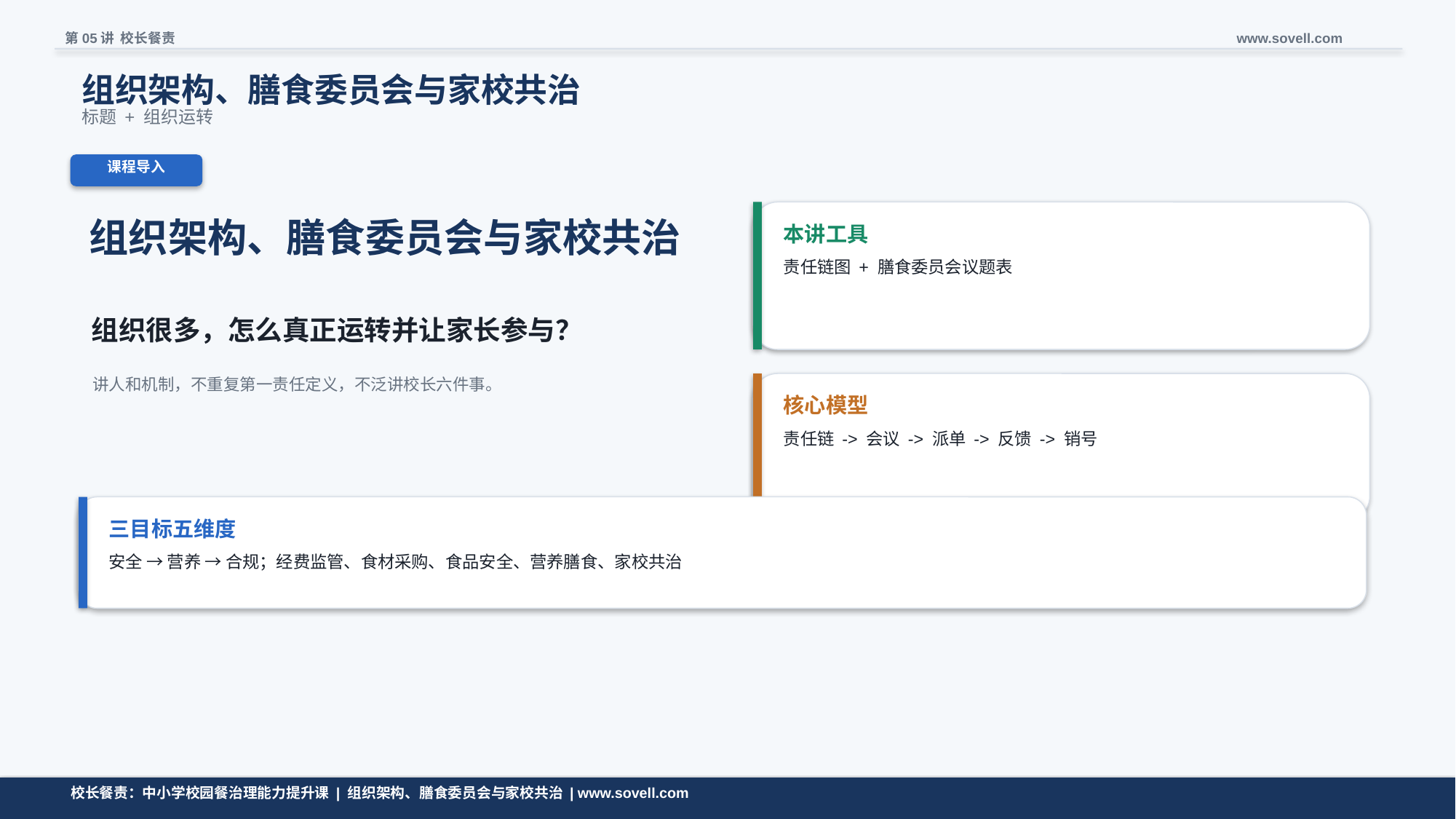

第05讲  校长餐责
www.sovell.com

组织架构、膳食委员会与家校共治
标题 + 组织运转

课程导入

组织架构、膳食委员会与家校共治
本讲工具
责任链图 + 膳食委员会议题表
组织很多，怎么真正运转并让家长参与？
讲人和机制，不重复第一责任定义，不泛讲校长六件事。

核心模型
责任链 -> 会议 -> 派单 -> 反馈 -> 销号

三目标五维度
安全 → 营养 → 合规；经费监管、食材采购、食品安全、营养膳食、家校共治

校长餐责：中小学校园餐治理能力提升课 | 组织架构、膳食委员会与家校共治 | www.sovell.com
校长餐责：中小学校园餐治理能力提升课 | 组织架构、膳食委员会与家校共治 | www.sovell.com